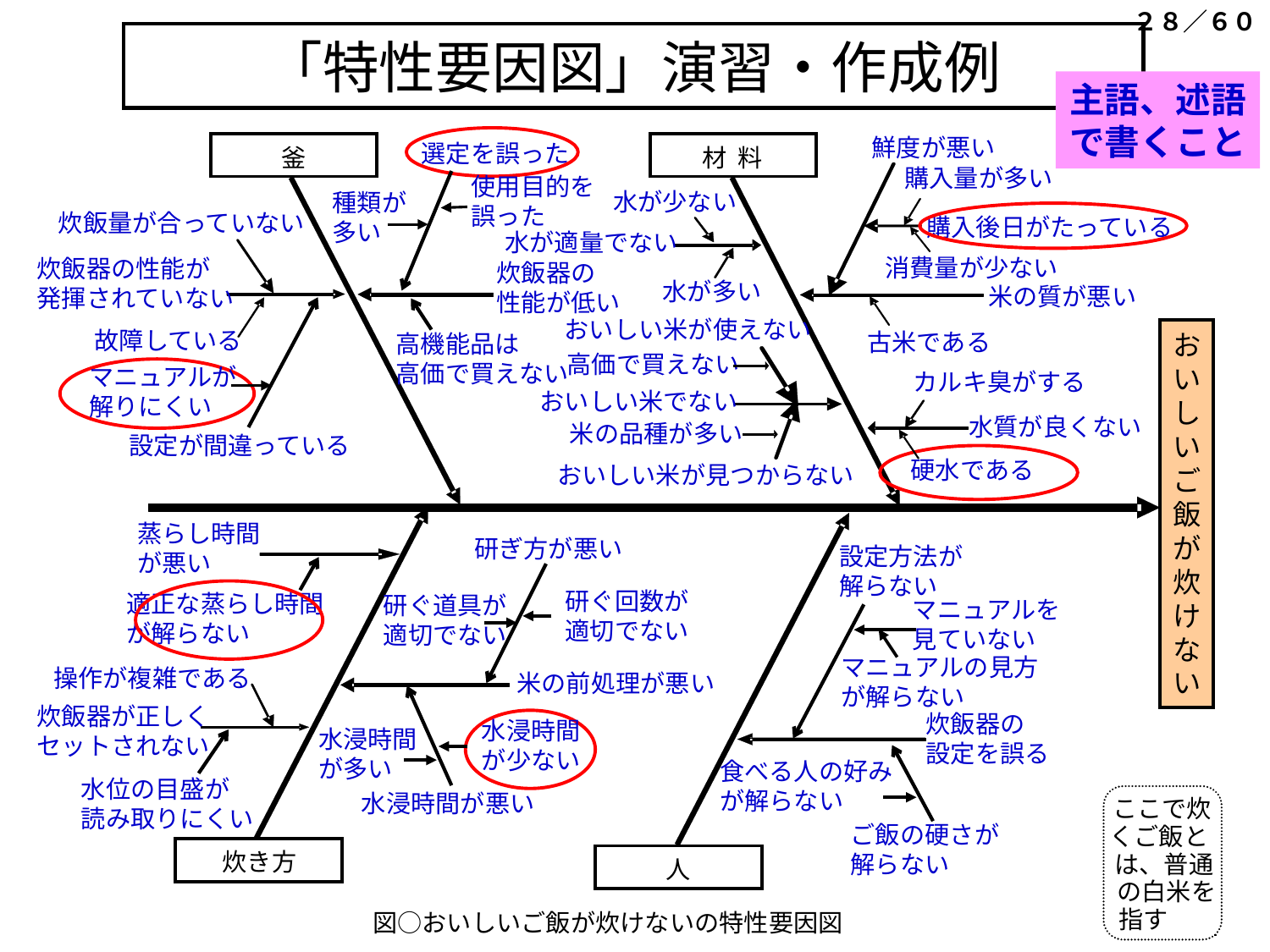

２８／６０
# 「特性要因図」演習・作成例
主語、述語
で書くこと

鮮度が悪い

選定を誤った
釜
材  料

購入量が多い

水が少ない
種類が
多い

炊飯量が合っていない

購入後日がたっている

水が適量でない

炊飯器の性能が
発揮されていない
炊飯器の
性能が低い

水が多い
米の質が悪い

おいしいご飯が炊けない

故障している
古米である
高機能品は
高価で買えない
高価で買えない

おいしい米でない

おいしい米が見つからない

研ぎ方が悪い

研ぐ回数が
適切でない

操作が複雑である
米の前処理が悪い

炊飯器が正しく
セットされない

水浸時間が悪い

炊き方
使用目的を
誤った

消費量が少ない
おいしい米が使えない

マニュアルが
解りにくい
カルキ臭がする

水質が良くない
米の品種が多い

設定が間違っている

硬水である

蒸らし時間
が悪い
設定方法が
解らない

適正な蒸らし時間
が解らない
研ぐ道具が
適切でない
マニュアルを
見ていない
マニュアルの見方
が解らない
炊飯器の
設定を誤る
水浸時間
が少ない
水浸時間
が多い

食べる人の好み
が解らない
水位の目盛が
読み取りにくい

ここで炊
ご飯の硬さが
解らない
くご飯と

は、普通
人
の白米を
指す
図○おいしいご飯が炊けないの特性要因図